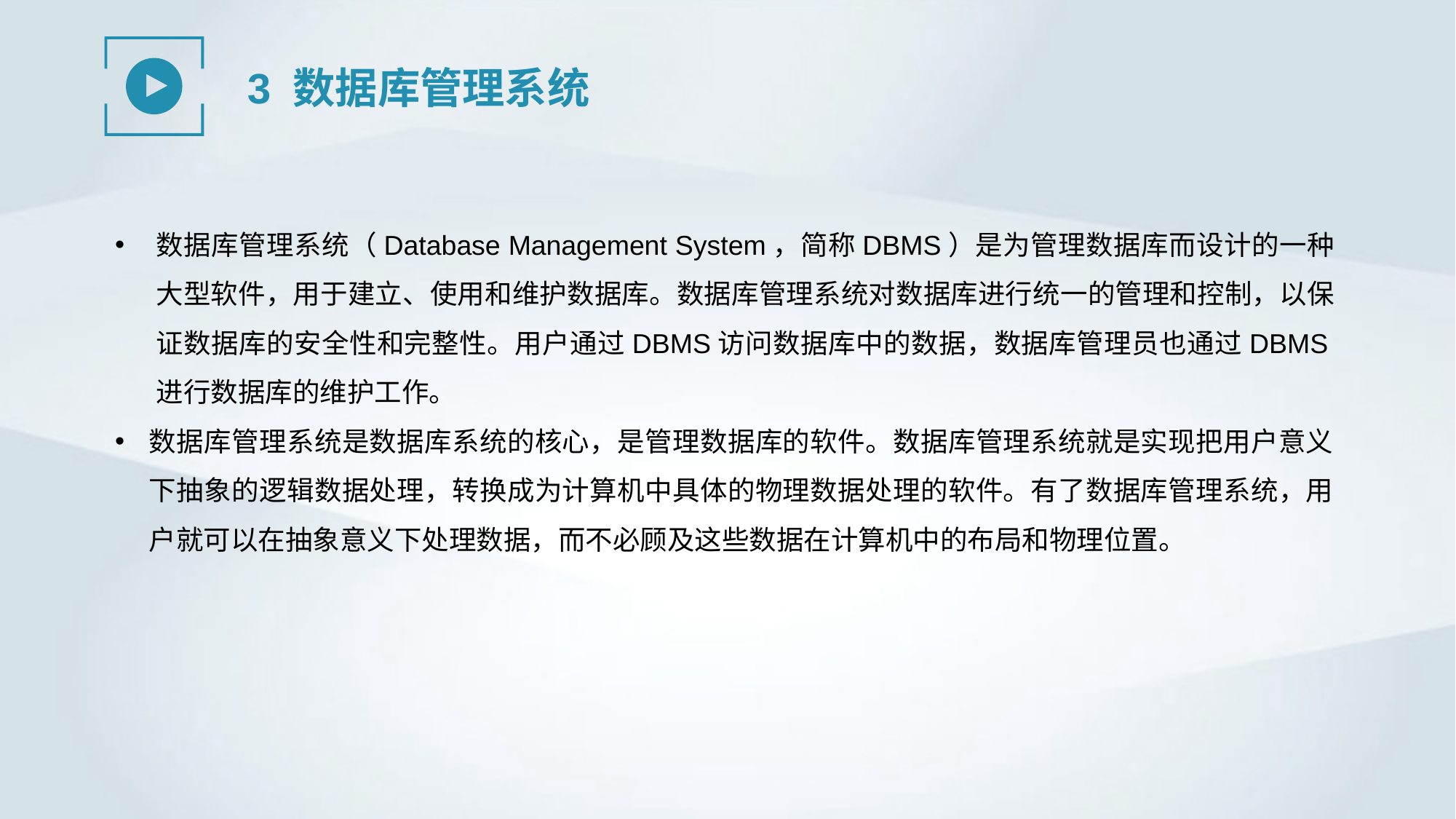

3 数据库管理系统
数据库管理系统（Database Management System，简称DBMS）是为管理数据库而设计的一种大型软件，用于建立、使用和维护数据库。数据库管理系统对数据库进行统一的管理和控制，以保证数据库的安全性和完整性。用户通过DBMS访问数据库中的数据，数据库管理员也通过DBMS进行数据库的维护工作。
数据库管理系统是数据库系统的核心，是管理数据库的软件。数据库管理系统就是实现把用户意义下抽象的逻辑数据处理，转换成为计算机中具体的物理数据处理的软件。有了数据库管理系统，用户就可以在抽象意义下处理数据，而不必顾及这些数据在计算机中的布局和物理位置。